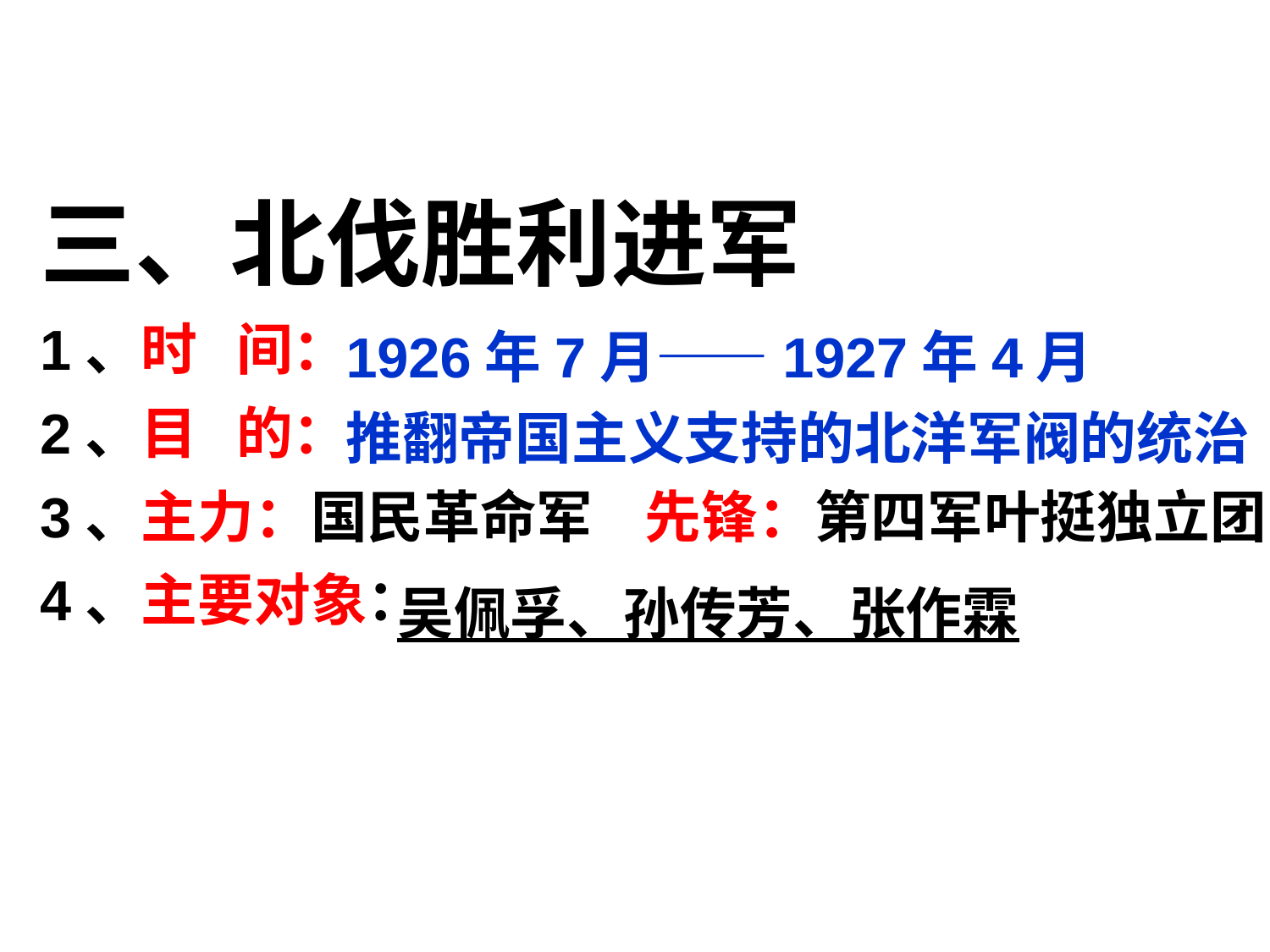

三、北伐胜利进军
1、时   间：
2、目   的：
3、主力：国民革命军    先锋：第四军叶挺独立团
4、主要对象：

1926年7月——1927年4月
推翻帝国主义支持的北洋军阀的统治
吴佩孚、孙传芳、张作霖